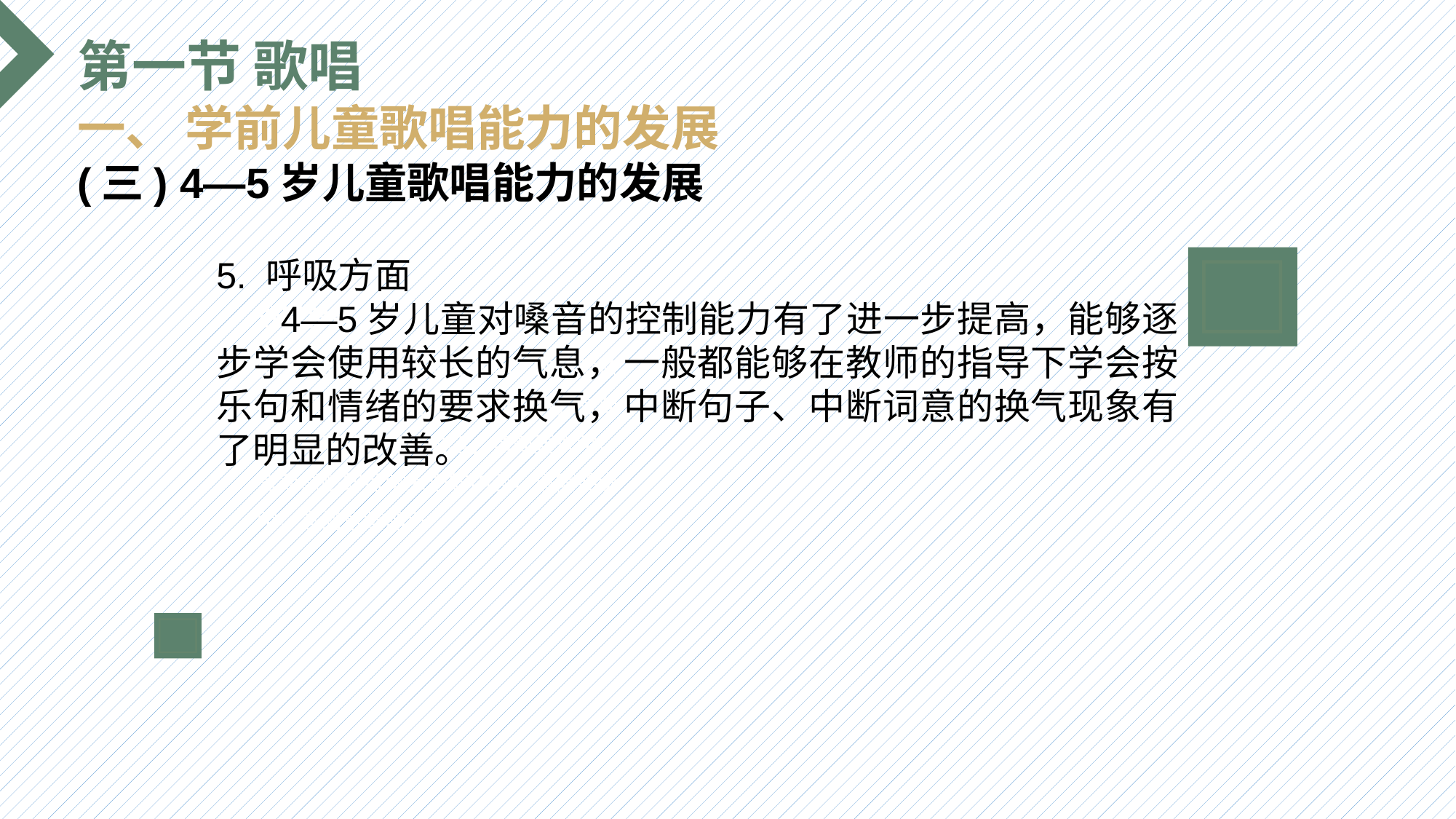

第一节 歌唱
一、 学前儿童歌唱能力的发展
(三) 4—5岁儿童歌唱能力的发展

5. 呼吸方面
      4—5岁儿童对嗓音的控制能力有了进一步提高，能够逐步学会使用较长的气息，一般都能够在教师的指导下学会按乐句和情绪的要求换气，中断句子、中断词意的换气现象有了明显的改善。

选题背景
输入您的内容，请简要说明，言简意赅即可输入您的内容，请简要说明，言简意赅即可输入您的内容，请简要说明，言简意赅即可输入您的内容，请简要说明，言简意赅即可